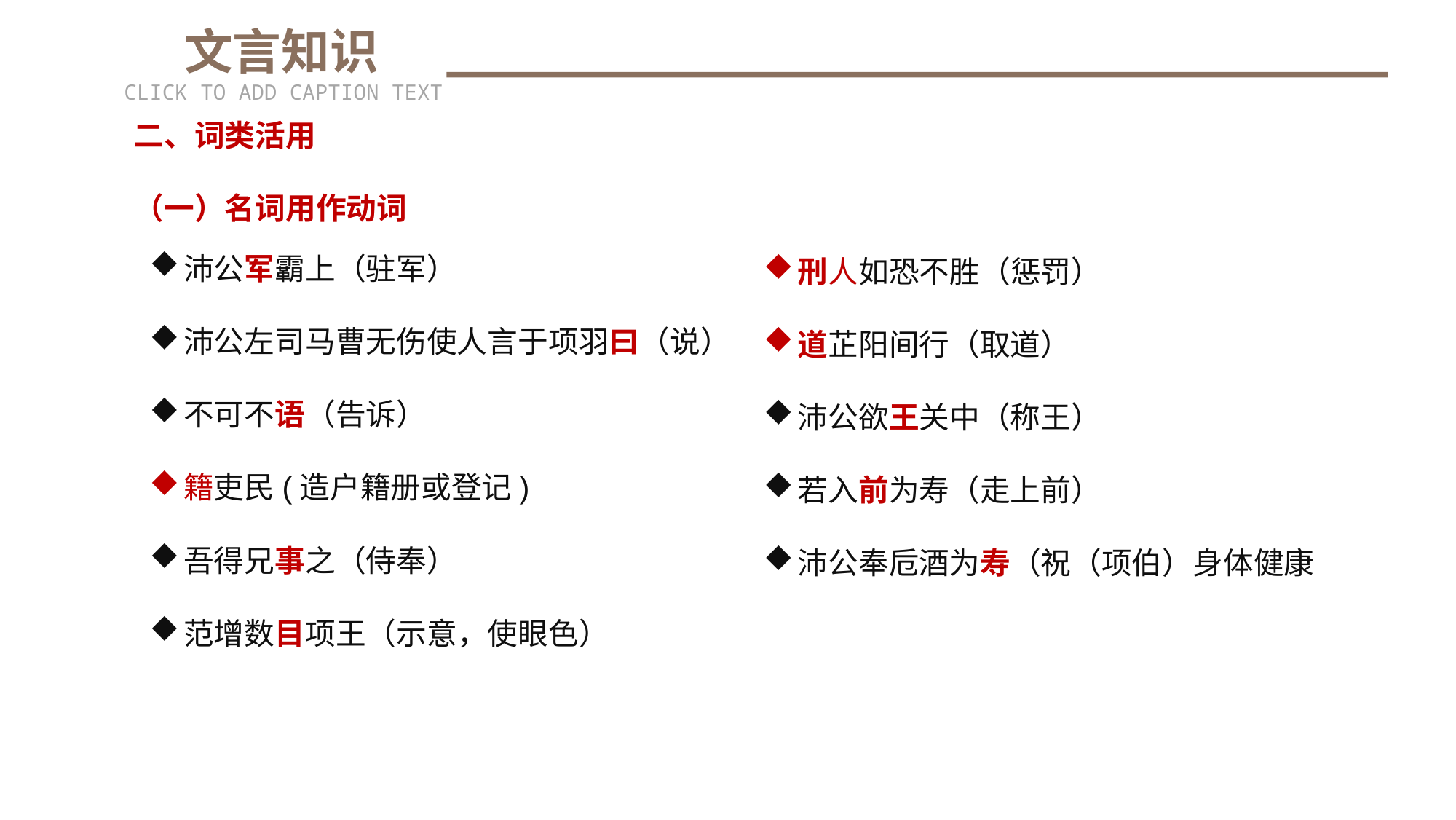

文言知识

CLICK TO ADD CAPTION TEXT
二、词类活用
（一）名词用作动词
沛公军霸上（驻军）
沛公左司马曹无伤使人言于项羽曰（说）
不可不语（告诉）
籍吏民(造户籍册或登记)
吾得兄事之（侍奉）
范增数目项王（示意，使眼色）
刑人如恐不胜（惩罚）
道芷阳间行（取道）
沛公欲王关中（称王）
若入前为寿（走上前）
沛公奉卮酒为寿（祝（项伯）身体健康